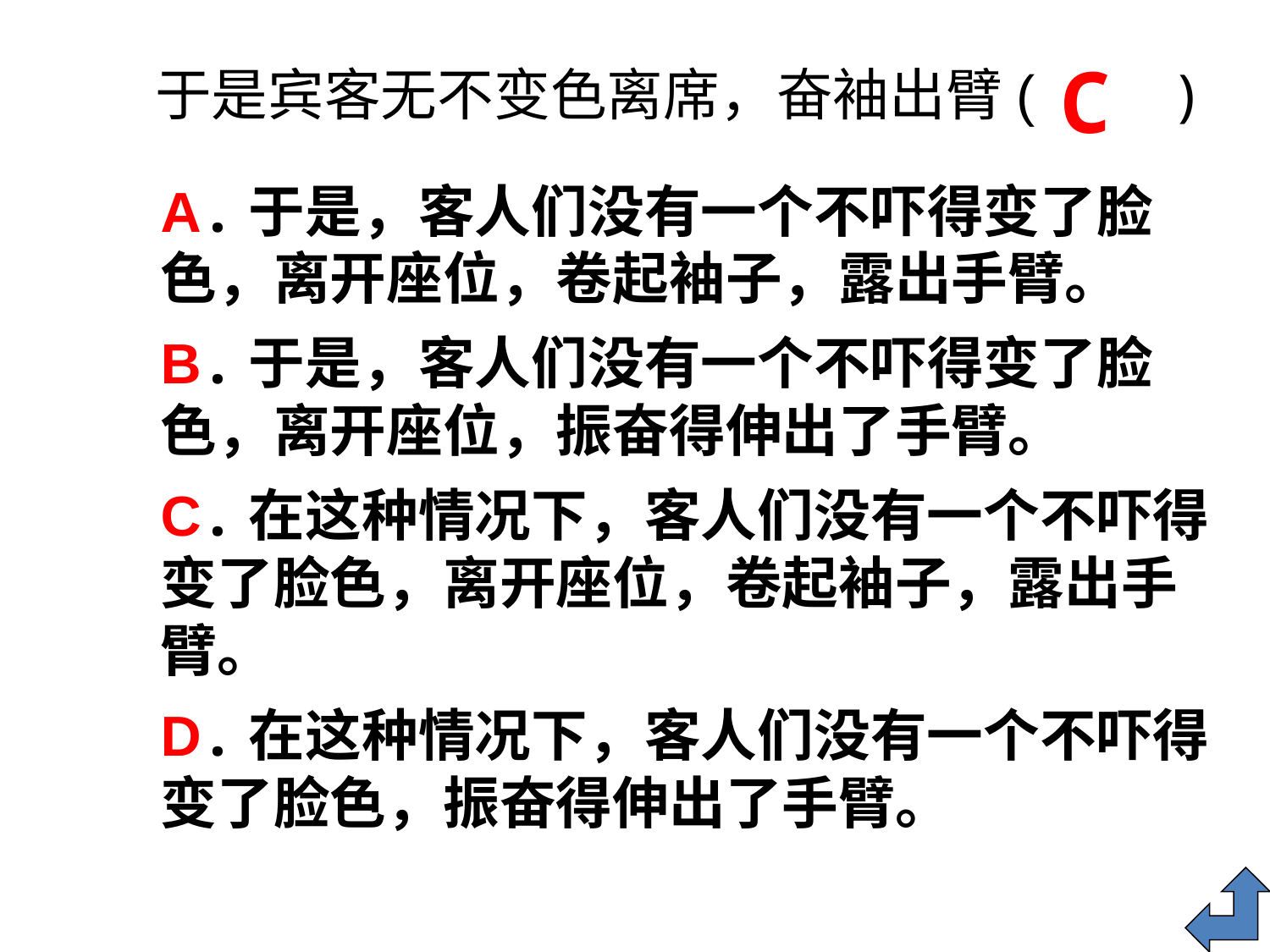

C
 于是宾客无不变色离席，奋袖出臂(    )
A.于是，客人们没有一个不吓得变了脸色，离开座位，卷起袖子，露出手臂。
B.于是，客人们没有一个不吓得变了脸色，离开座位，振奋得伸出了手臂。
C.在这种情况下，客人们没有一个不吓得变了脸色，离开座位，卷起袖子，露出手臂。
D.在这种情况下，客人们没有一个不吓得变了脸色，振奋得伸出了手臂。